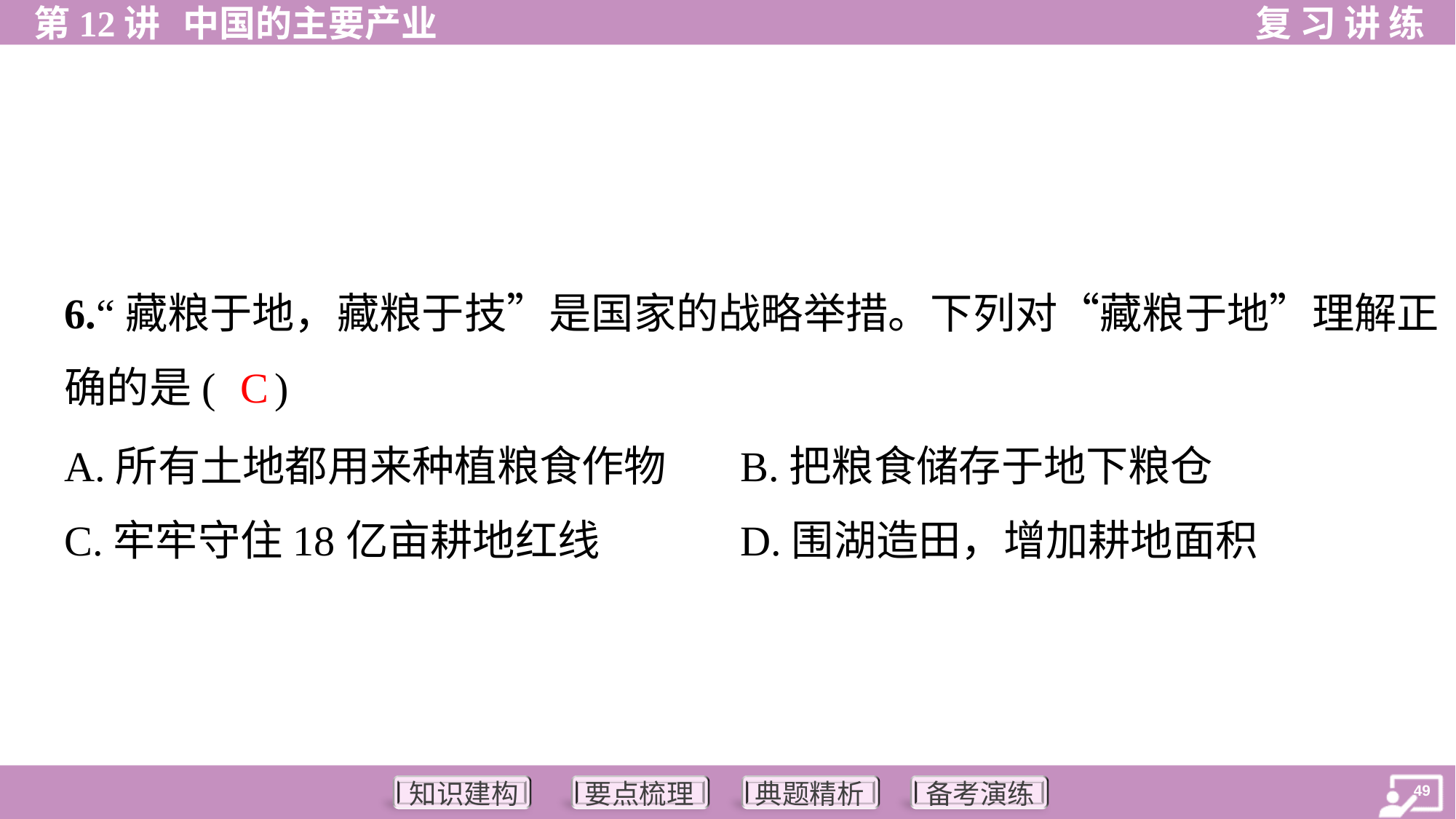

6.“藏粮于地，藏粮于技”是国家的战略举措。下列对“藏粮于地”理解正
确的是(     )
C
A.所有土地都用来种植粮食作物	B.把粮食储存于地下粮仓
C.牢牢守住18亿亩耕地红线	D.围湖造田，增加耕地面积